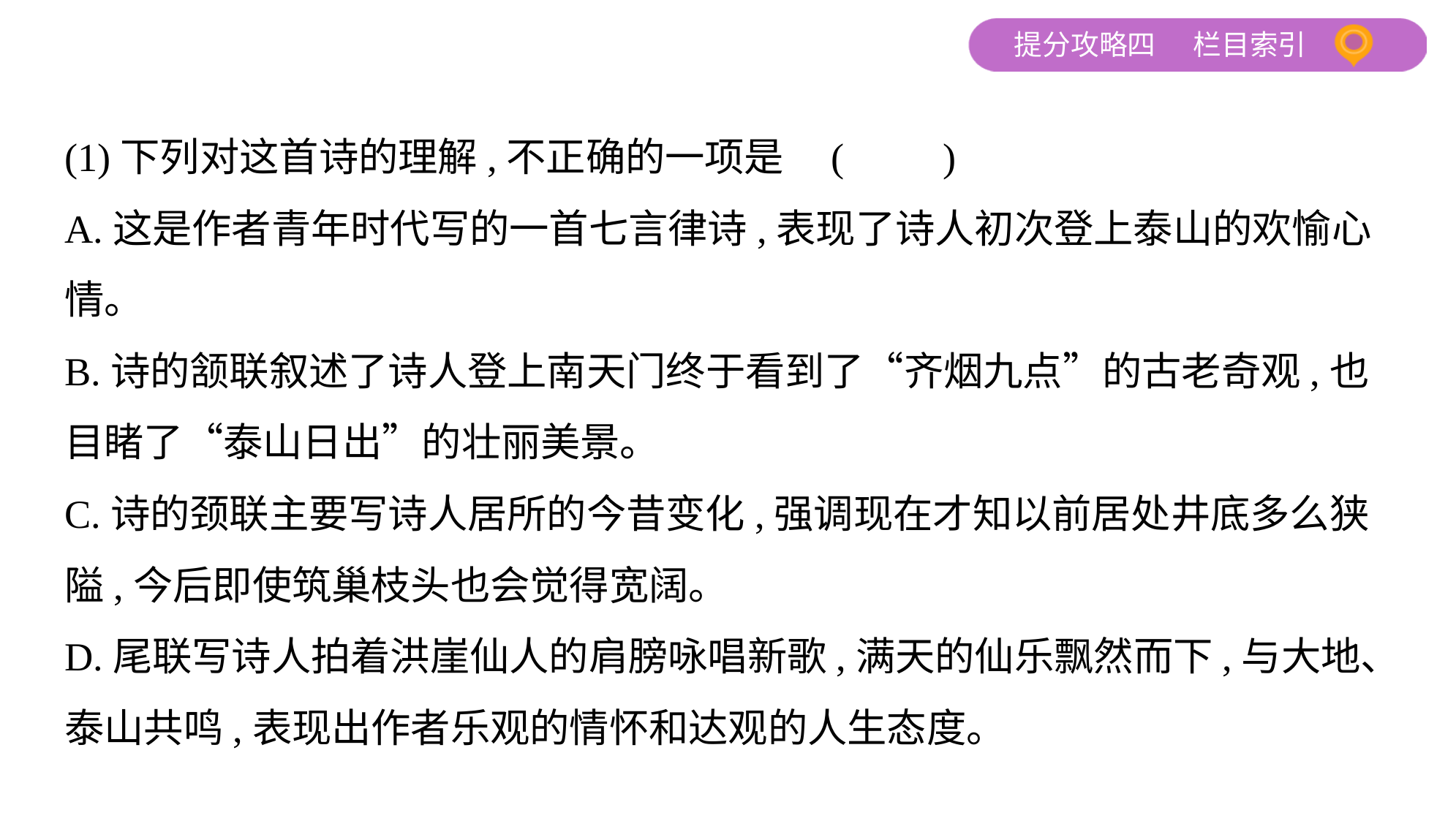

(1)下列对这首诗的理解,不正确的一项是 (　　)
A.这是作者青年时代写的一首七言律诗,表现了诗人初次登上泰山的欢愉心
情。
B.诗的颔联叙述了诗人登上南天门终于看到了“齐烟九点”的古老奇观,也
目睹了“泰山日出”的壮丽美景。
C.诗的颈联主要写诗人居所的今昔变化,强调现在才知以前居处井底多么狭
隘,今后即使筑巢枝头也会觉得宽阔。
D.尾联写诗人拍着洪崖仙人的肩膀咏唱新歌,满天的仙乐飘然而下,与大地、
泰山共鸣,表现出作者乐观的情怀和达观的人生态度。